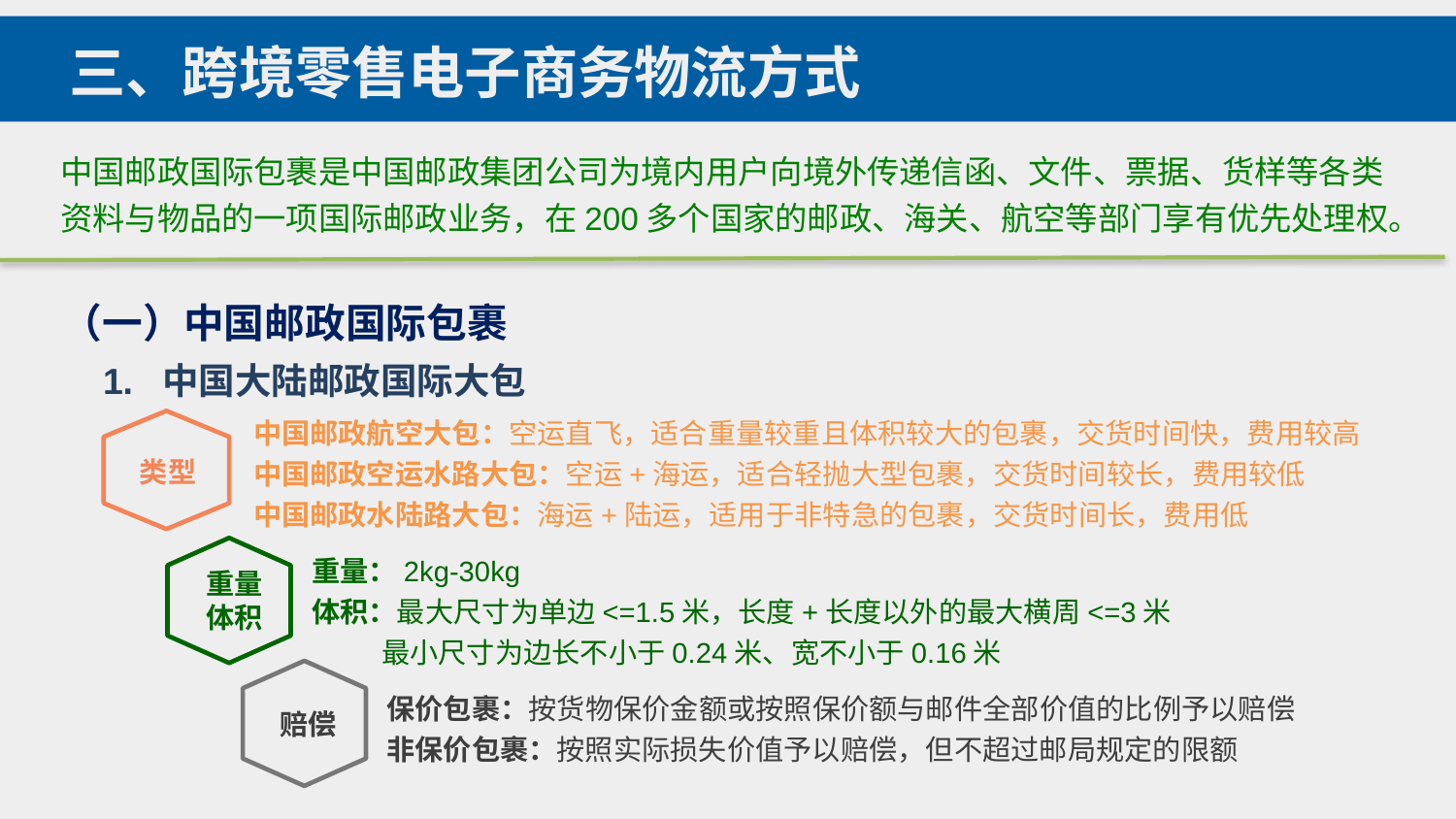

三、跨境零售电子商务物流方式
中国邮政国际包裹是中国邮政集团公司为境内用户向境外传递信函、文件、票据、货样等各类资料与物品的一项国际邮政业务，在200多个国家的邮政、海关、航空等部门享有优先处理权。
（一）中国邮政国际包裹
1.  中国大陆邮政国际大包
中国邮政航空大包：空运直飞，适合重量较重且体积较大的包裹，交货时间快，费用较高
中国邮政空运水路大包：空运+海运，适合轻抛大型包裹，交货时间较长，费用较低
中国邮政水陆路大包：海运+陆运，适用于非特急的包裹，交货时间长，费用低

类型

重量：2kg-30kg
体积：最大尺寸为单边<=1.5米，长度+长度以外的最大横周<=3米
          最小尺寸为边长不小于0.24米、宽不小于0.16米
重量
体积

保价包裹：按货物保价金额或按照保价额与邮件全部价值的比例予以赔偿
非保价包裹：按照实际损失价值予以赔偿，但不超过邮局规定的限额
赔偿